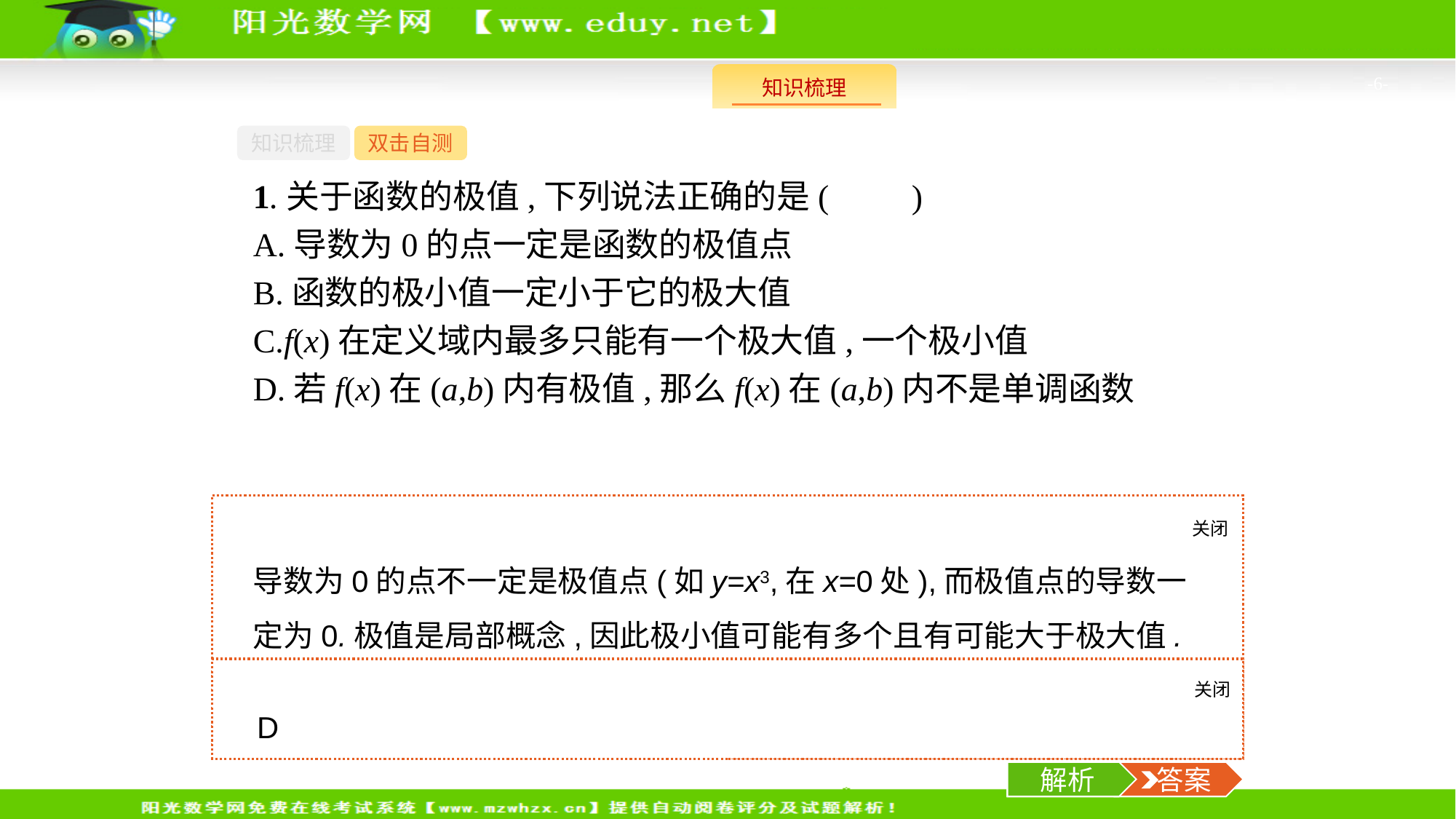

-6-
知识梳理
双击自测
1.关于函数的极值,下列说法正确的是(　　)
A.导数为0的点一定是函数的极值点
B.函数的极小值一定小于它的极大值
C.f(x)在定义域内最多只能有一个极大值,一个极小值
D.若f(x)在(a,b)内有极值,那么f(x)在(a,b)内不是单调函数

关闭
解析

导数为0的点不一定是极值点(如y=x3,在x=0处),而极值点的导数一定为0.极值是局部概念,因此极小值可能有多个且有可能大于极大值.极值点是单调性的转折点.故选D.

关闭
解析
  答案

D
解析
  答案